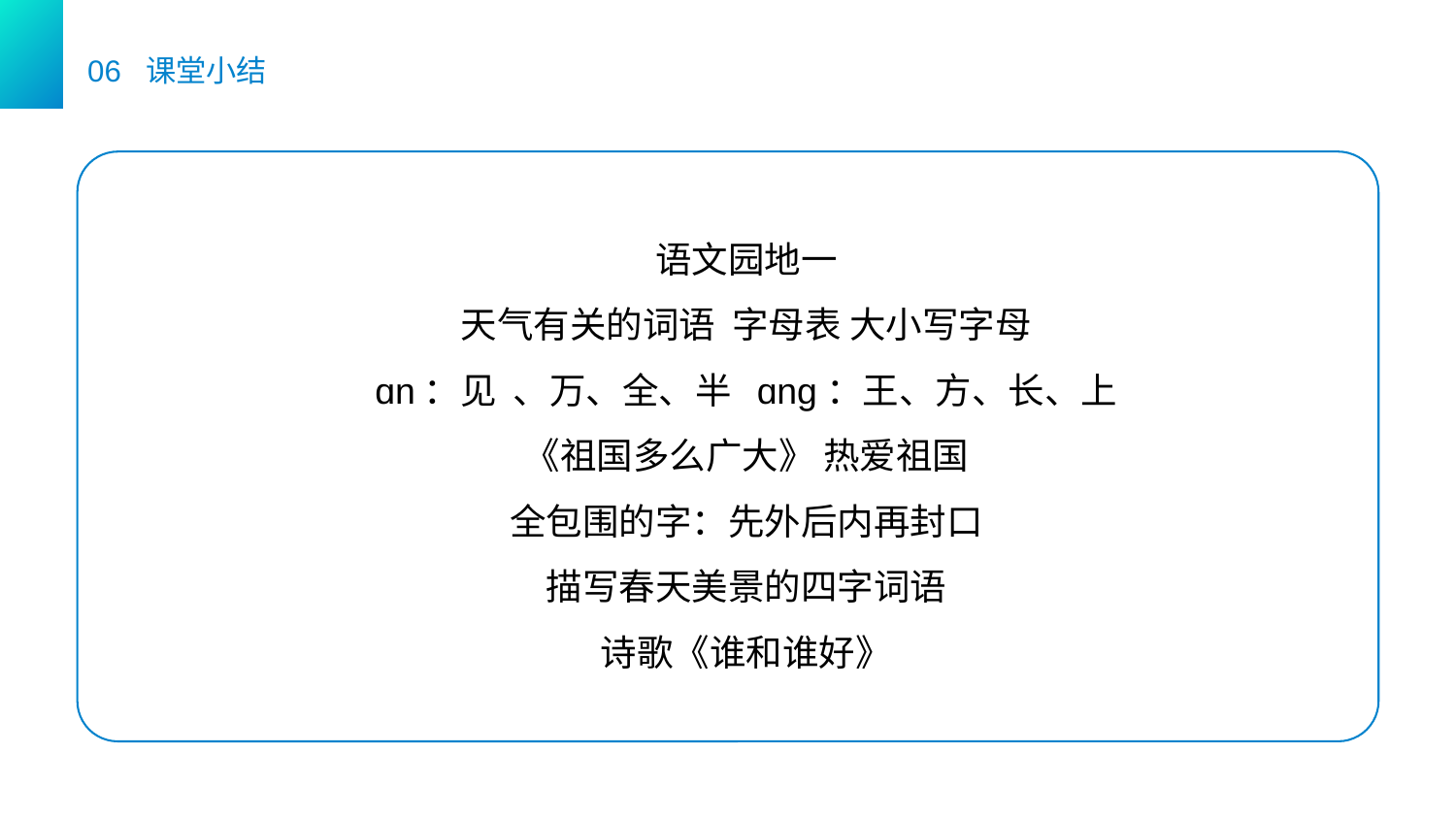

06  课堂小结

语文园地一
天气有关的词语  字母表 大小写字母
ɑn：见  、万、全、半  ɑnɡ：王、方、长、上
《祖国多么广大》 热爱祖国
全包围的字：先外后内再封口
描写春天美景的四字词语
诗歌《谁和谁好》